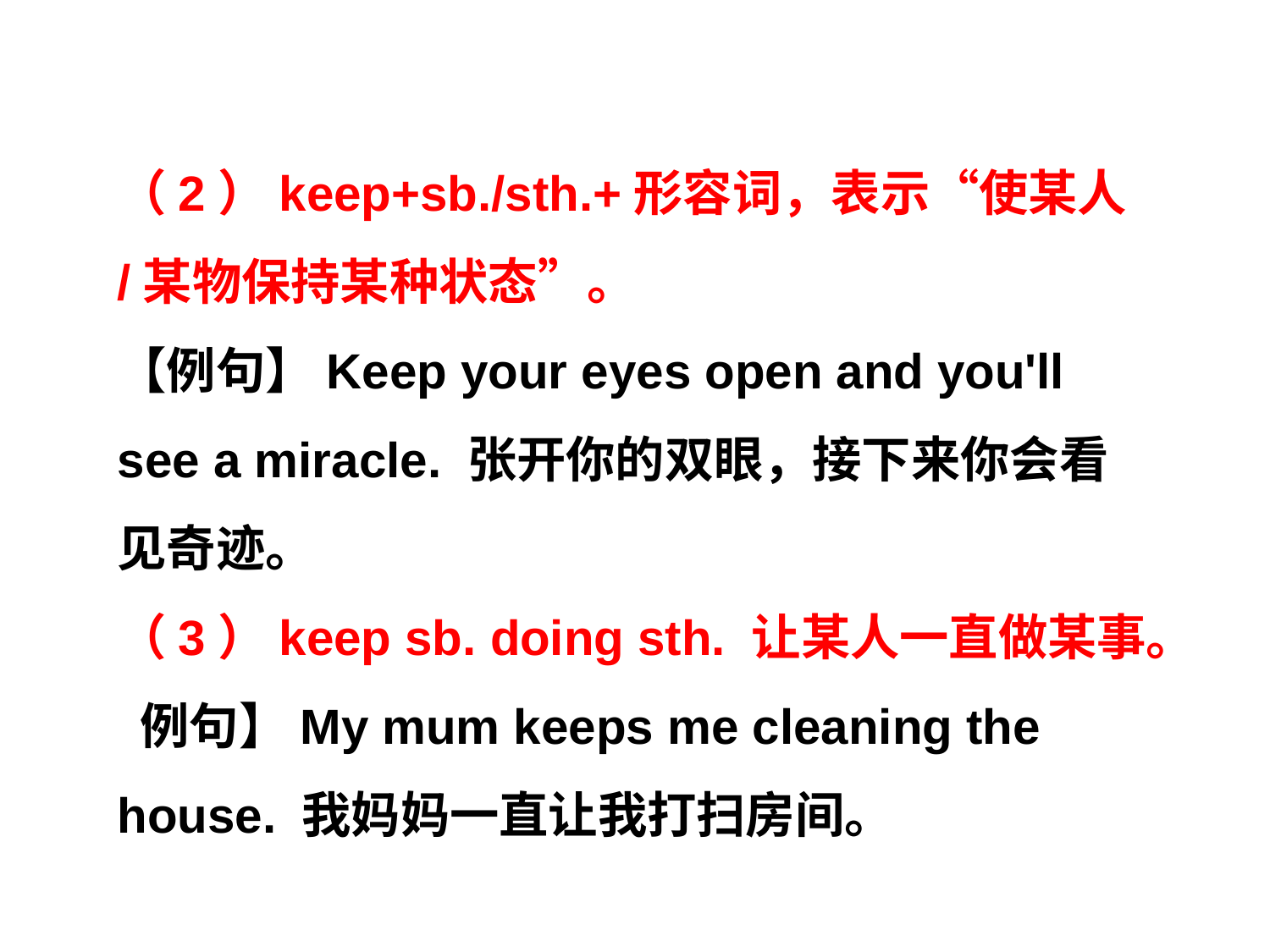

（2）keep+sb./sth.+形容词，表示“使某人/某物保持某种状态”。
【例句】Keep your eyes open and you'll see a miracle. 张开你的双眼，接下来你会看见奇迹。
（3）keep sb. doing sth. 让某人一直做某事。
 例句】My mum keeps me cleaning the house. 我妈妈一直让我打扫房间。